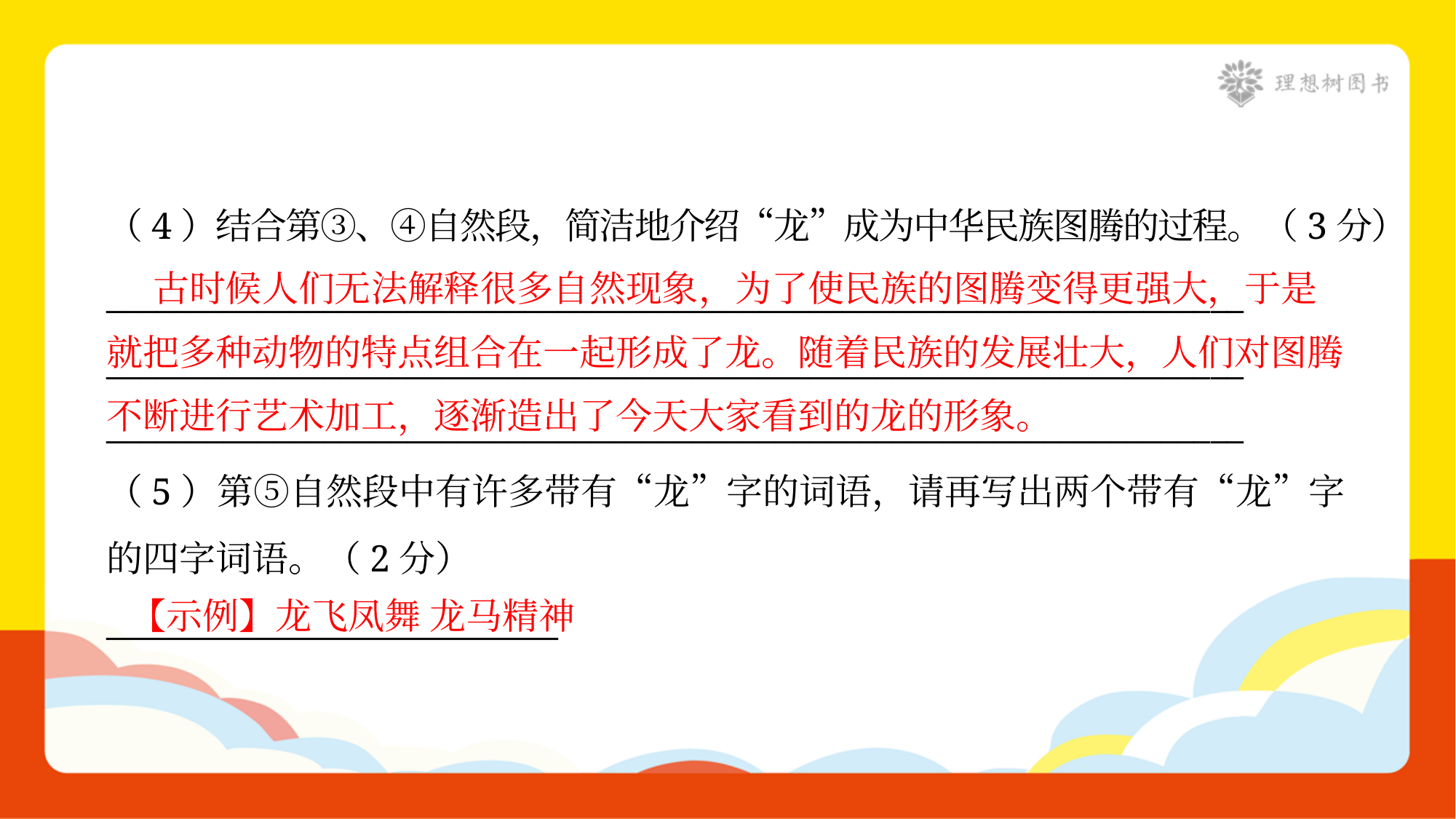

（4）结合第③、④自然段，简洁地介绍“龙”成为中华民族图腾的过程。（3分）
    古时候人们无法解释很多自然现象，为了使民族的图腾变得更强大，于是
就把多种动物的特点组合在一起形成了龙。随着民族的发展壮大，人们对图腾
不断进行艺术加工，逐渐造出了今天大家看到的龙的形象。
____________________________________________________________________
____________________________________________________________________
____________________________________________________________________
（5）第⑤自然段中有许多带有“龙”字的词语，请再写出两个带有“龙”字
的四字词语。（2分）
___________________________
【示例】龙飞凤舞 龙马精神